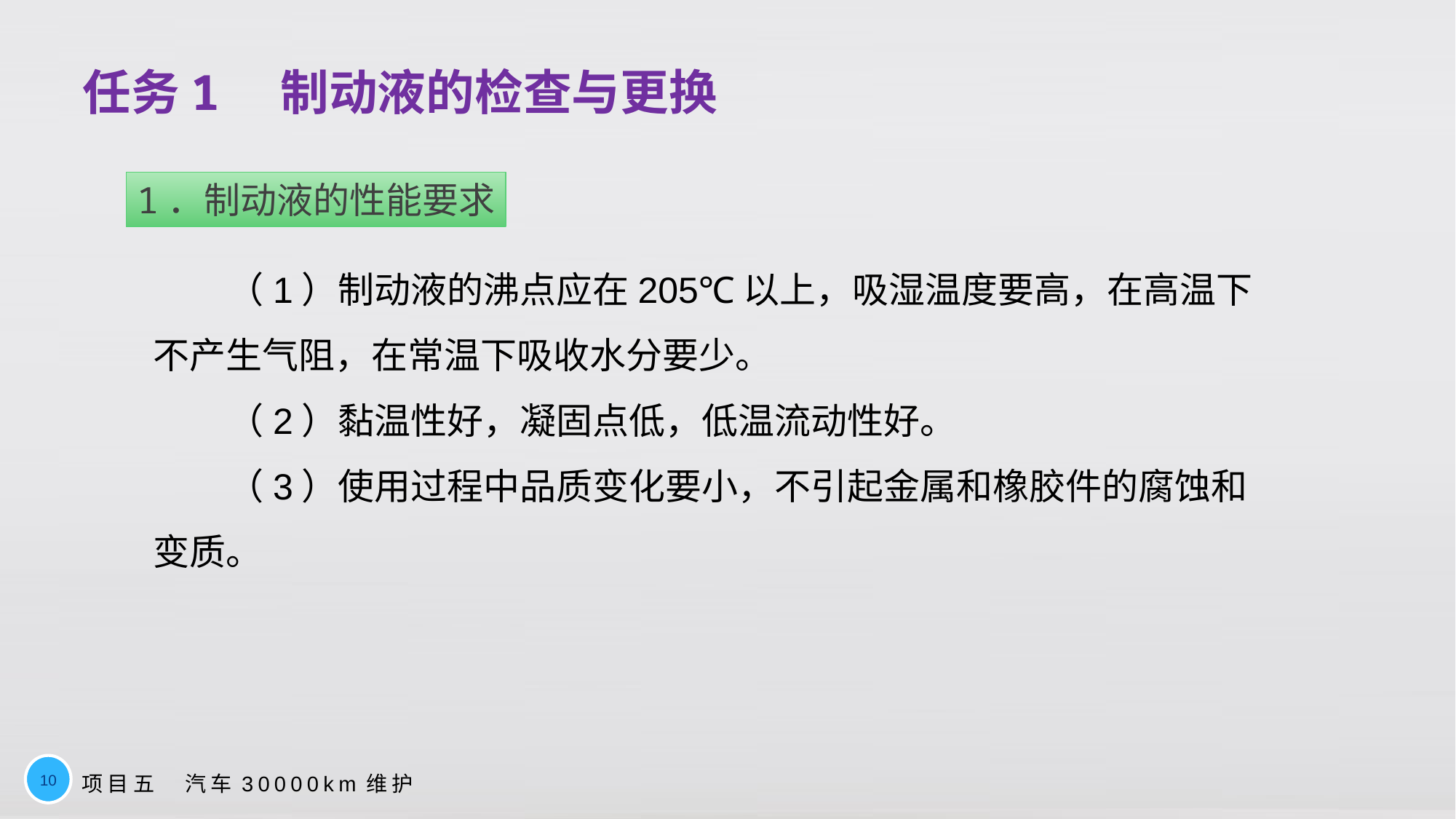

# 任务1　制动液的检查与更换
1．制动液的性能要求
（1）制动液的沸点应在205℃以上，吸湿温度要高，在高温下不产生气阻，在常温下吸收水分要少。
（2）黏温性好，凝固点低，低温流动性好。
（3）使用过程中品质变化要小，不引起金属和橡胶件的腐蚀和变质。
10